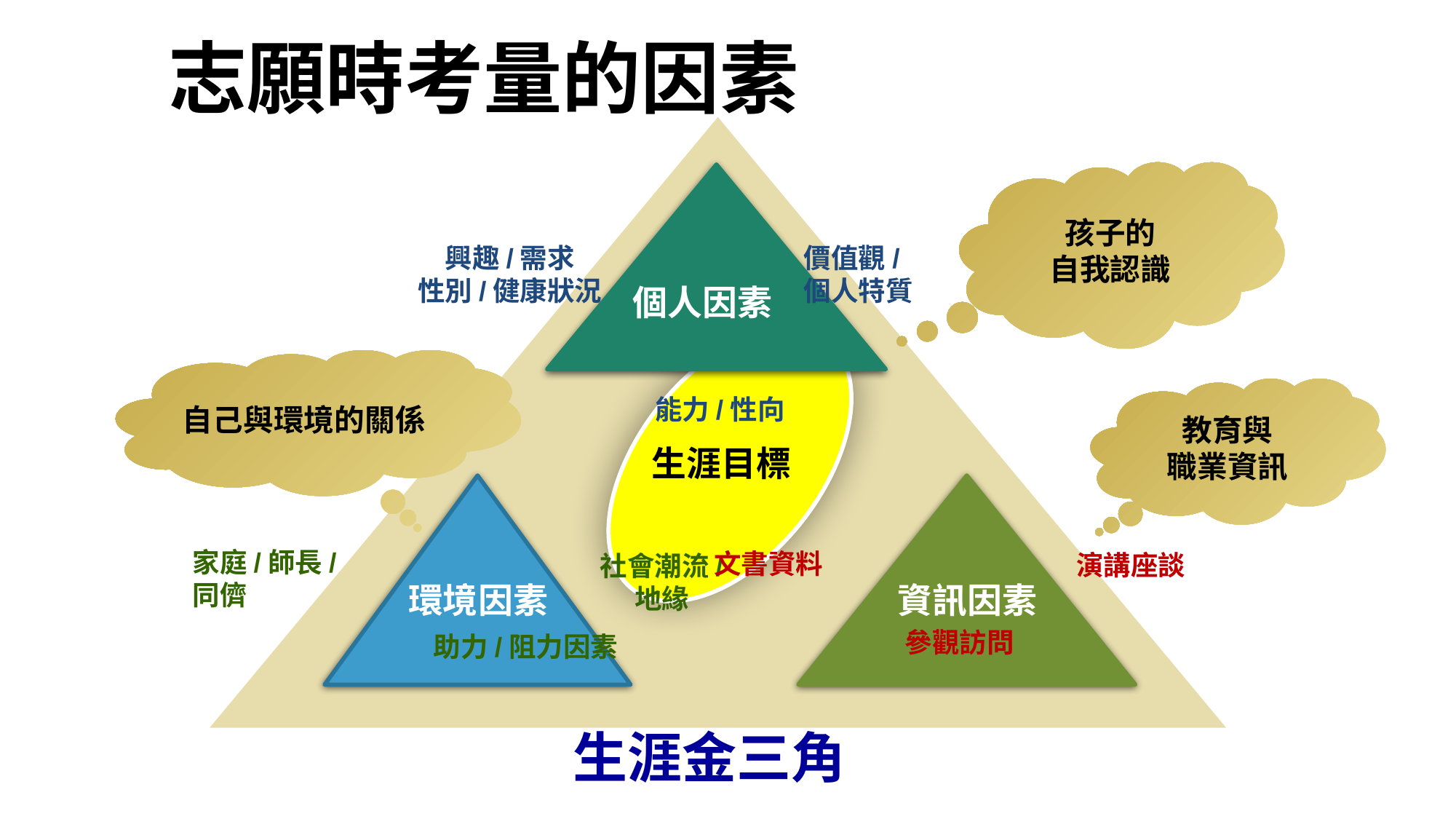

選擇志願時考量的因素

孩子的
自我認識
價值觀/
個人特質
興趣/需求
性別/健康狀況
能力/性向

個人因素
自己與環境的關係
家庭/師長/
同儕
社會潮流/
地緣
助力/阻力因素

教育與
職業資訊
文書資料
演講座談
參觀訪問
生涯目標

環境因素

資訊因素
生涯金三角